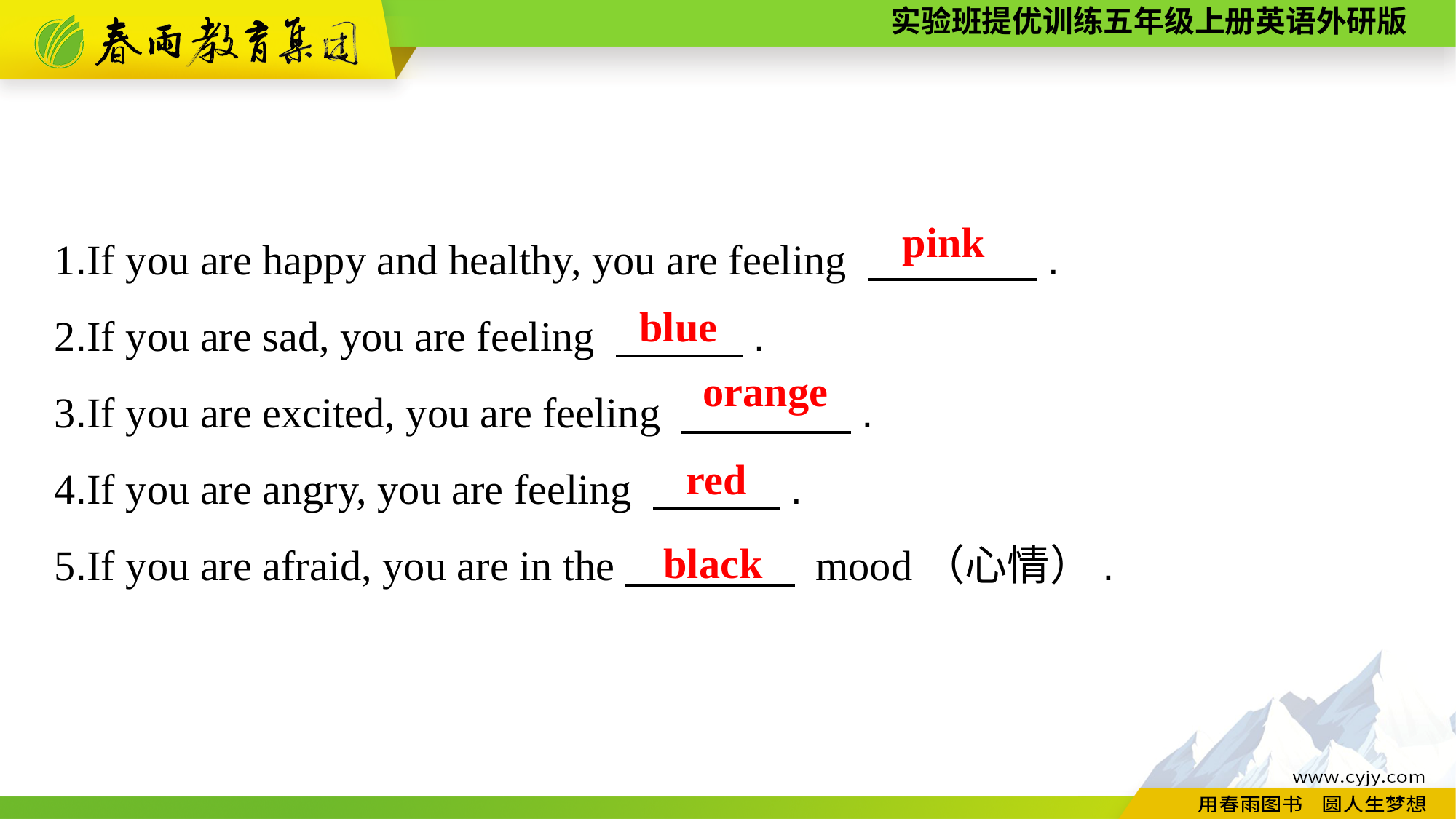

1.If you are happy and healthy, you are feeling 　　　　.
2.If you are sad, you are feeling 　　　.
3.If you are excited, you are feeling 　　　　.
4.If you are angry, you are feeling 　　　.
5.If you are afraid, you are in the　　　　 mood（心情）.
pink
blue
orange
red
black